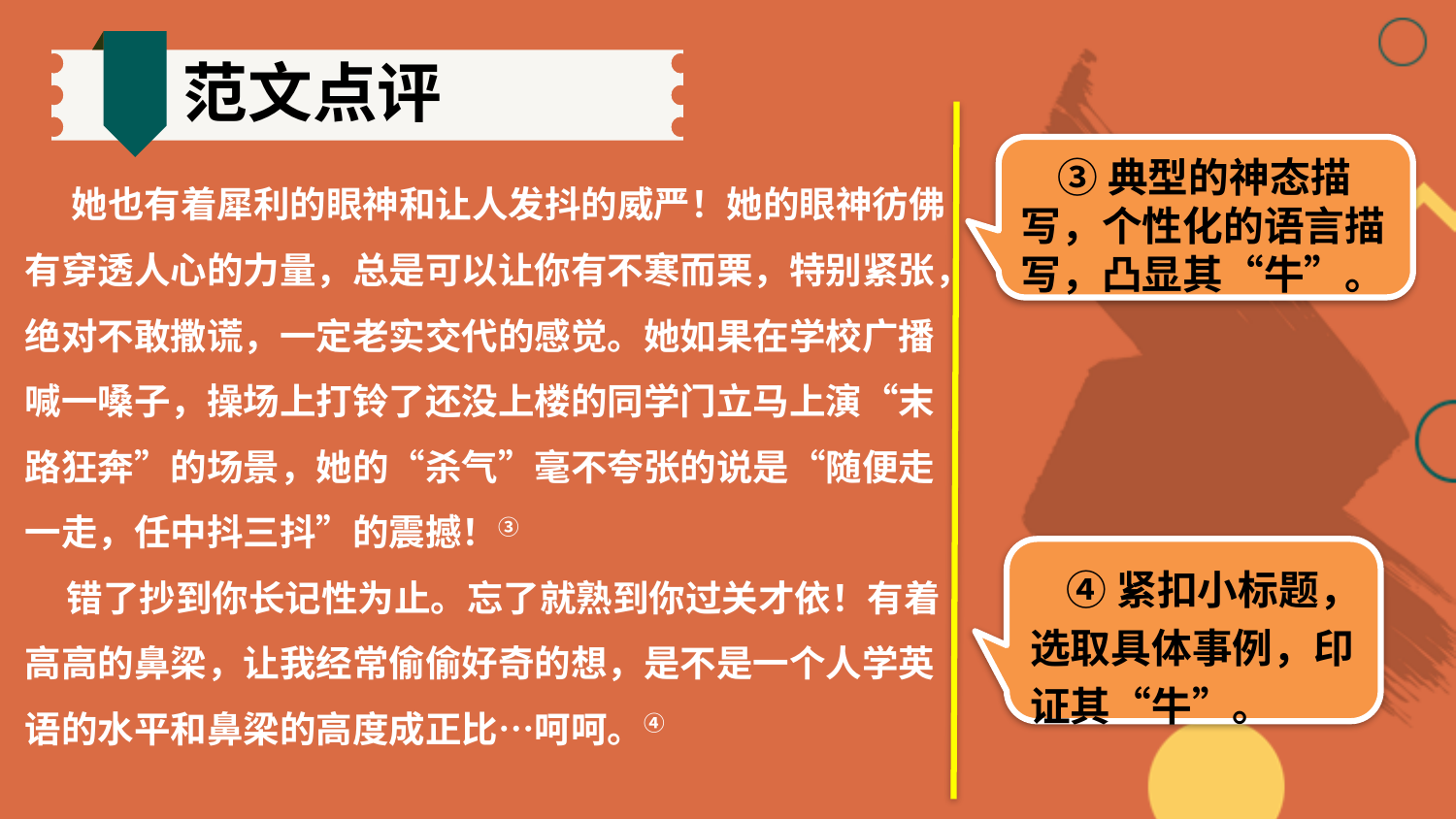

范文点评
    ③典型的神态描写，个性化的语言描写，凸显其“牛”。
    她也有着犀利的眼神和让人发抖的威严！她的眼神彷佛有穿透人心的力量，总是可以让你有不寒而栗，特别紧张，绝对不敢撒谎，一定老实交代的感觉。她如果在学校广播喊一嗓子，操场上打铃了还没上楼的同学门立马上演“末路狂奔”的场景，她的“杀气”毫不夸张的说是“随便走一走，任中抖三抖”的震撼！③
    错了抄到你长记性为止。忘了就熟到你​过关才依！有着高高的鼻梁，让我经常偷偷好奇的想，是不是一个人学英语的水平和鼻梁的高度成正比…呵呵。④
    ④紧扣小标题，选取具体事例，印证其“牛”。